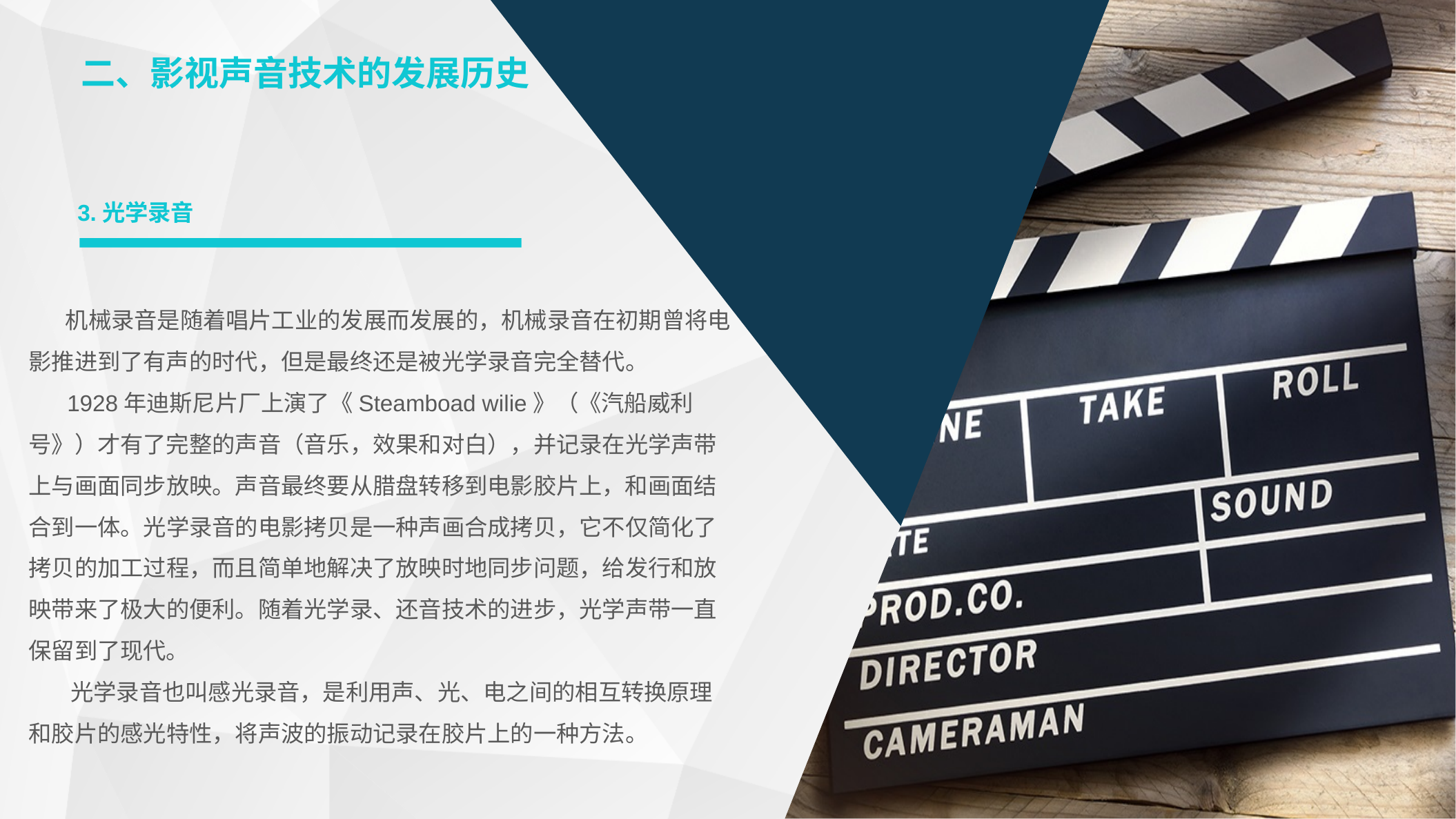

二、影视声音技术的发展历史
3.光学录音

      机械录音是随着唱片工业的发展而发展的，机械录音在初期曾将电影推进到了有声的时代，但是最终还是被光学录音完全替代。
      1928年迪斯尼片厂上演了《Steamboad wilie》（《汽船威利号》）才有了完整的声音（音乐，效果和对白），并记录在光学声带上与画面同步放映。声音最终要从腊盘转移到电影胶片上，和画面结合到一体。光学录音的电影拷贝是一种声画合成拷贝，它不仅简化了拷贝的加工过程，而且简单地解决了放映时地同步问题，给发行和放映带来了极大的便利。随着光学录、还音技术的进步，光学声带一直保留到了现代。
       光学录音也叫感光录音，是利用声、光、电之间的相互转换原理和胶片的感光特性，将声波的振动记录在胶片上的一种方法。